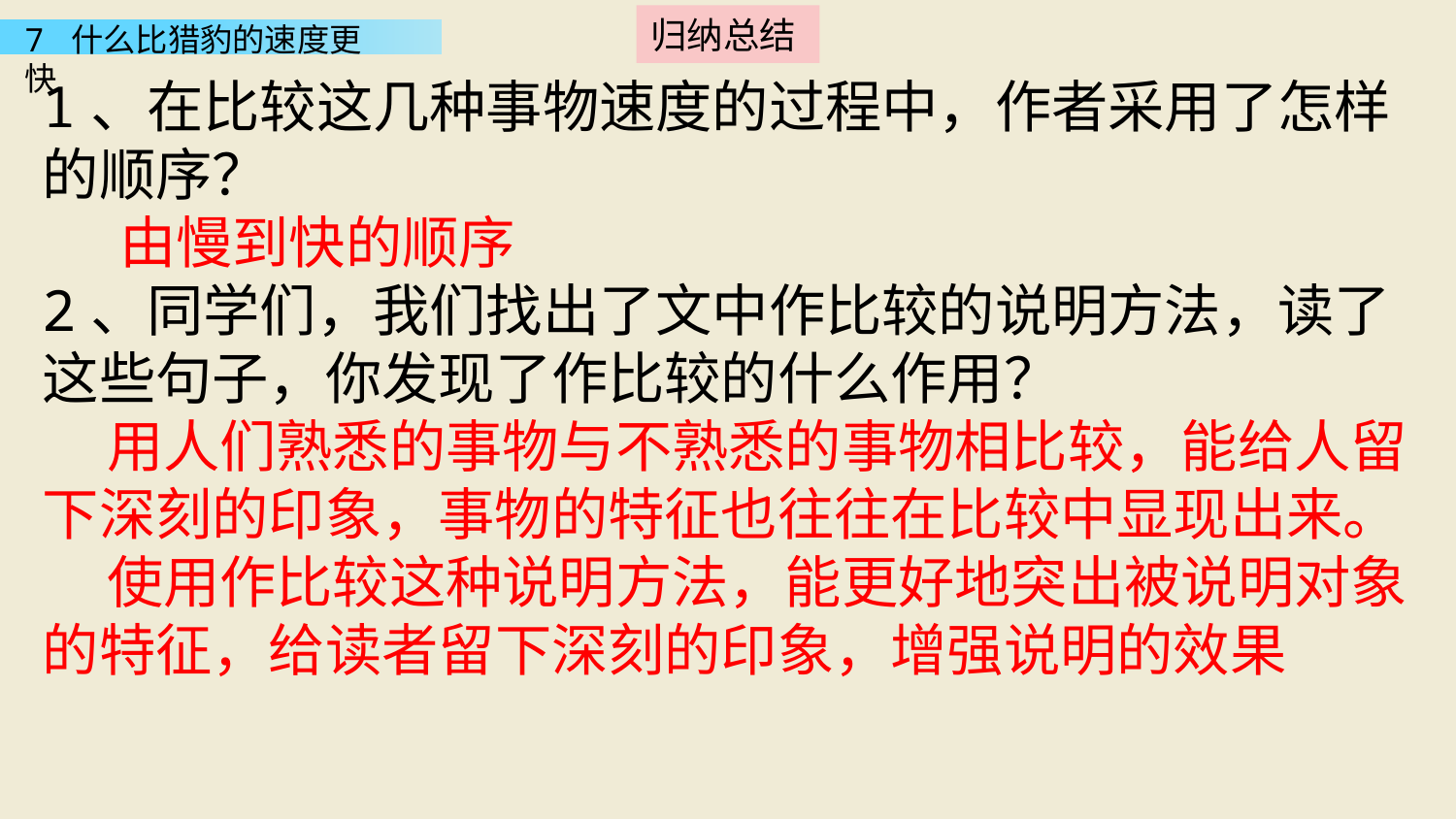

归纳总结
1、在比较这几种事物速度的过程中，作者采用了怎样的顺序？
     由慢到快的顺序
2、同学们，我们找出了文中作比较的说明方法，读了这些句子，你发现了作比较的什么作用？
    用人们熟悉的事物与不熟悉的事物相比较，能给人留下深刻的印象，事物的特征也往往在比较中显现出来。
    使用作比较这种说明方法，能更好地突出被说明对象的特征，给读者留下深刻的印象，增强说明的效果